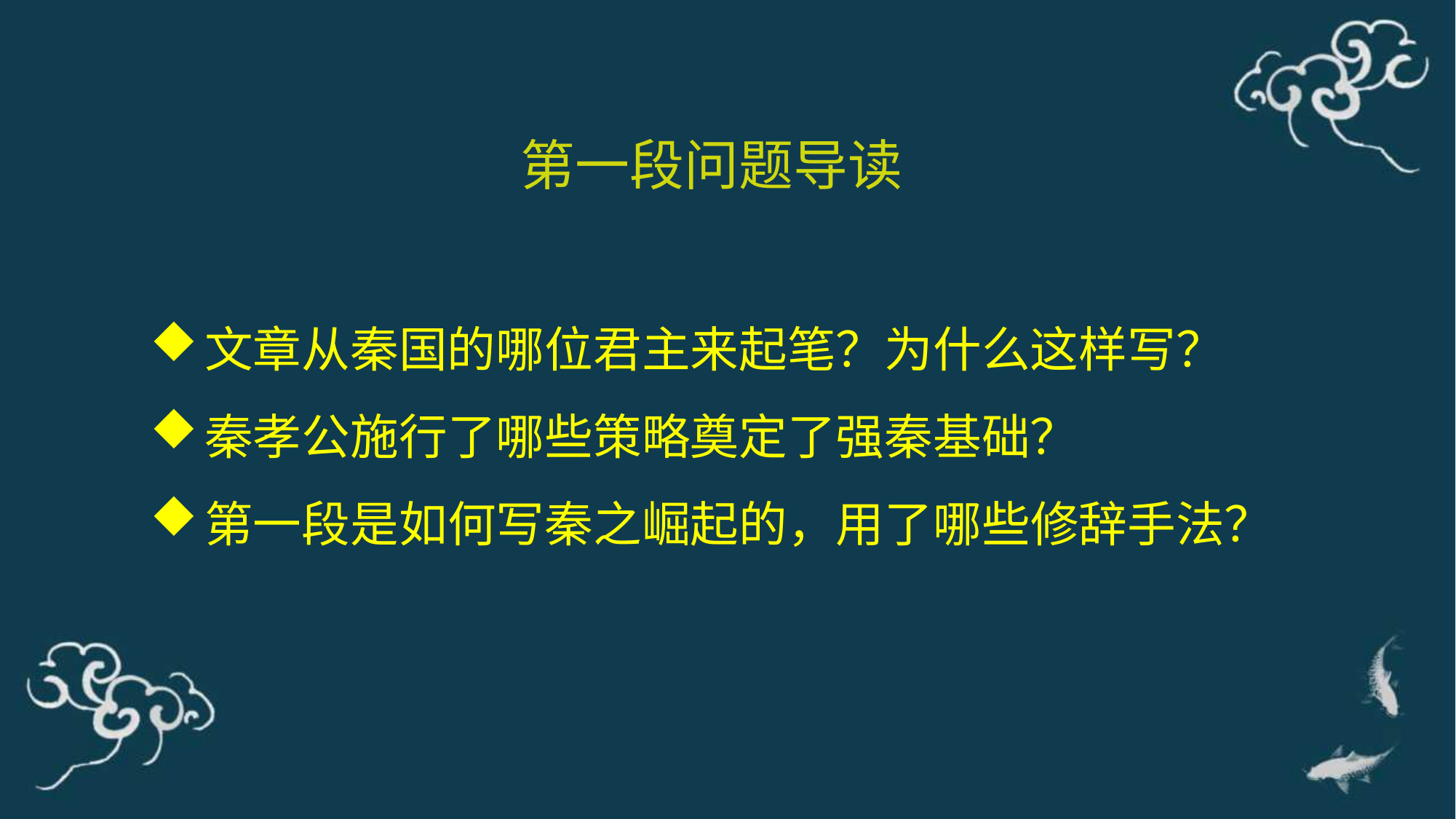

第一段问题导读
文章从秦国的哪位君主来起笔？为什么这样写？
秦孝公施行了哪些策略奠定了强秦基础？
第一段是如何写秦之崛起的，用了哪些修辞手法？